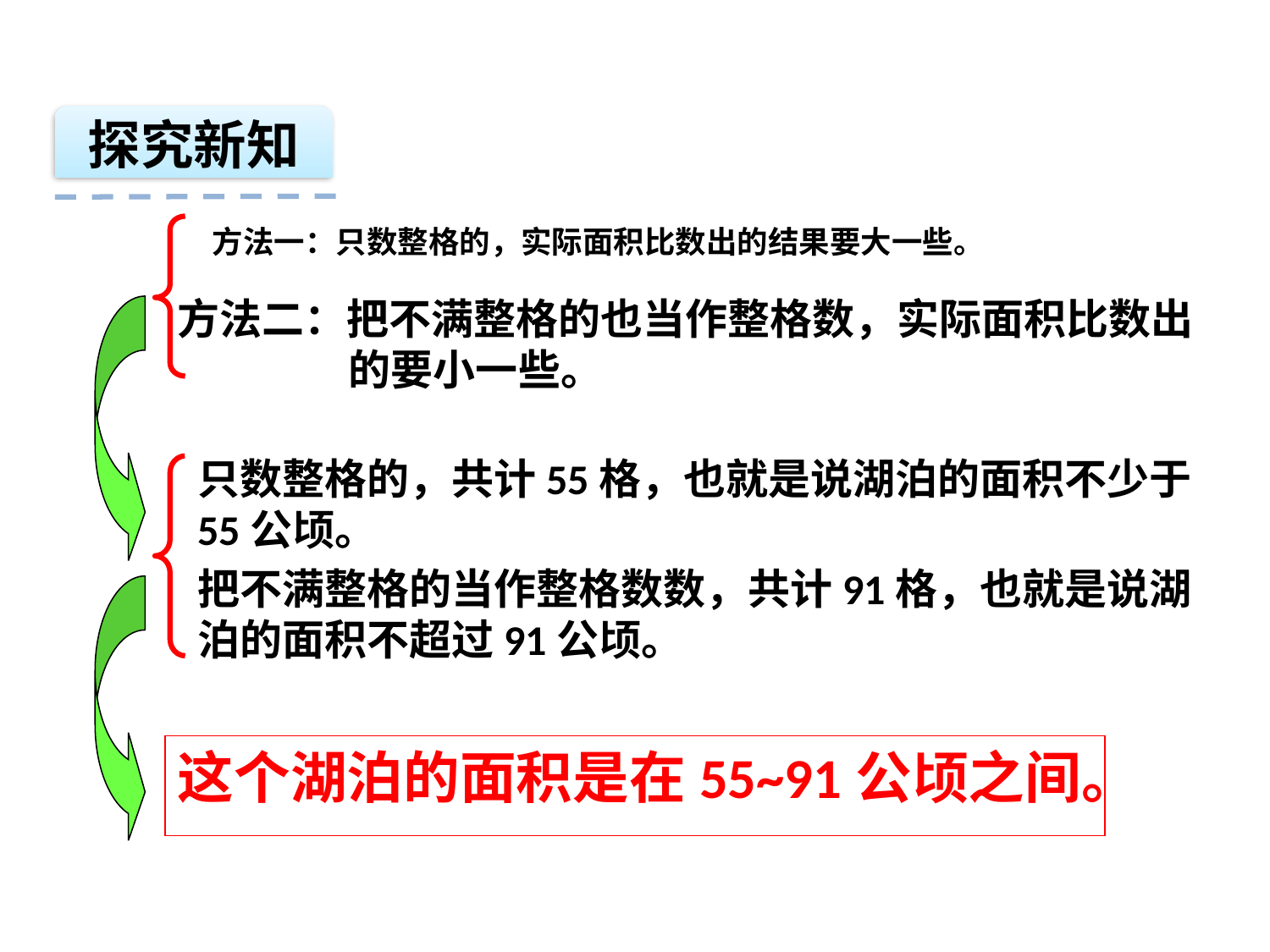

探究新知

方法一：只数整格的，实际面积比数出的结果要大一些。
方法二：把不满整格的也当作整格数，实际面积比数出
                  的要小一些。

只数整格的，共计55格，也就是说湖泊的面积不少于55公顷。

把不满整格的当作整格数数，共计91格，也就是说湖泊的面积不超过91公顷。

这个湖泊的面积是在55~91公顷之间。